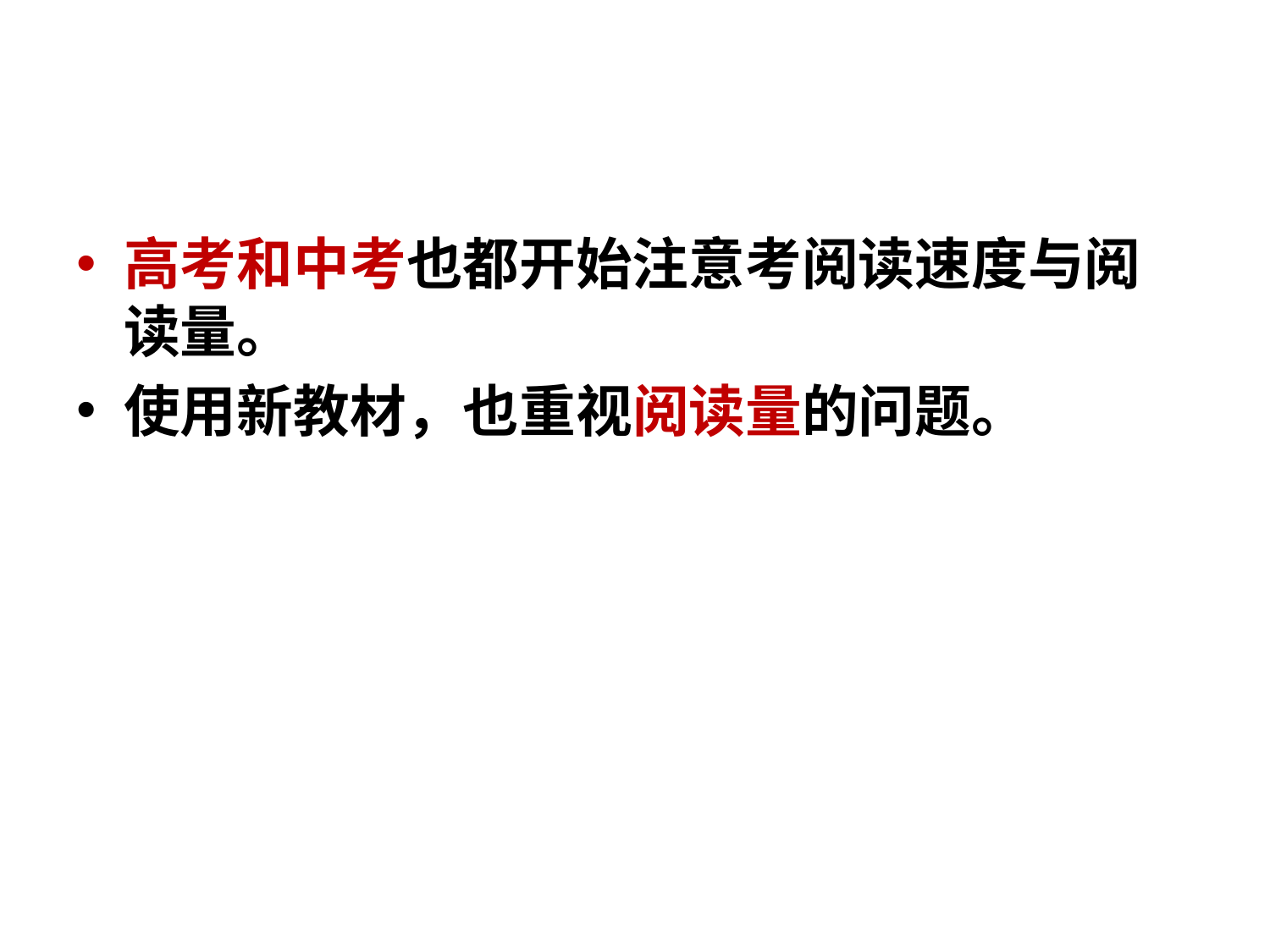

#
高考和中考也都开始注意考阅读速度与阅读量。
使用新教材，也重视阅读量的问题。